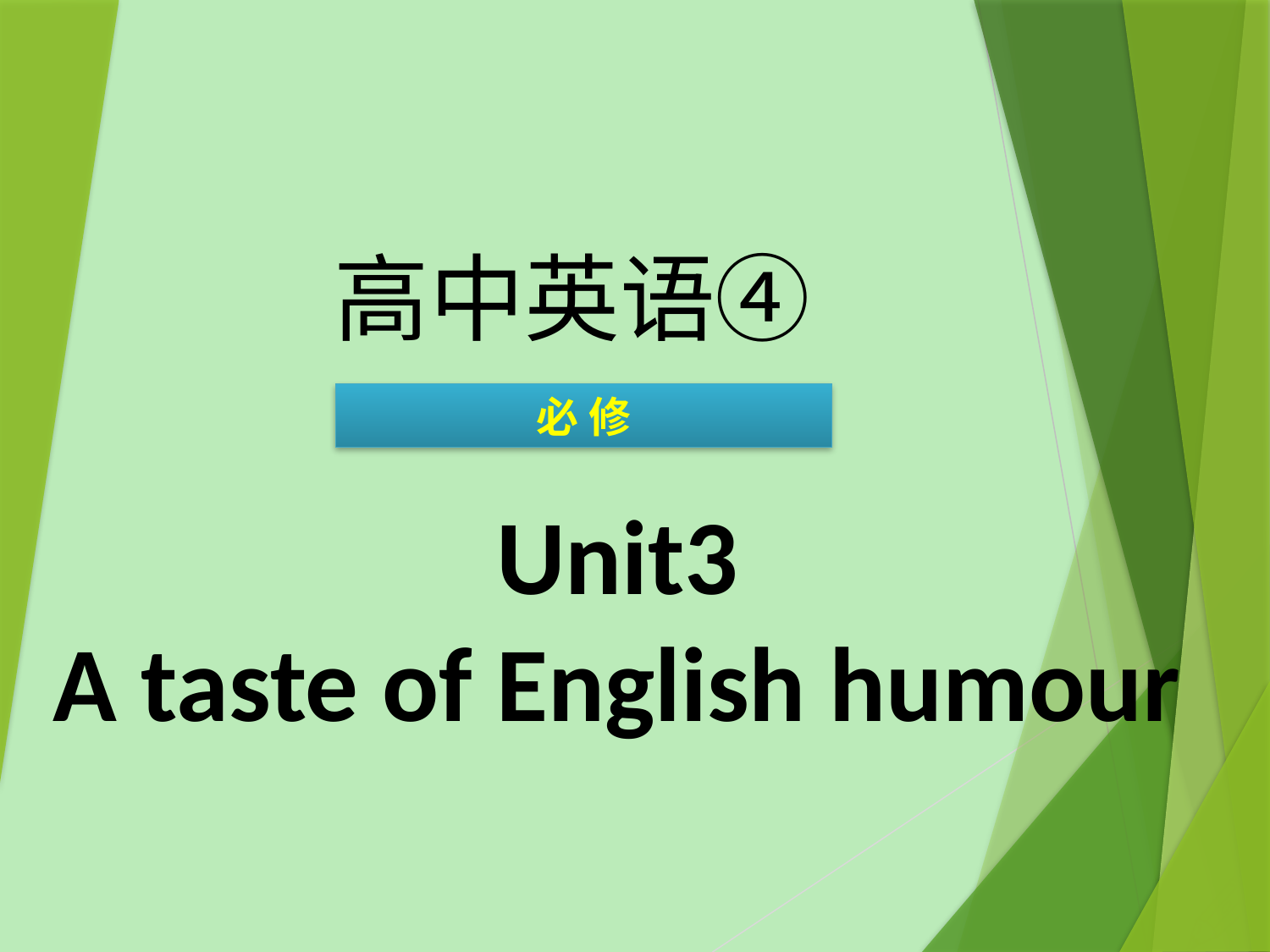

高中英语④
必 修
Unit3
A taste of English humour